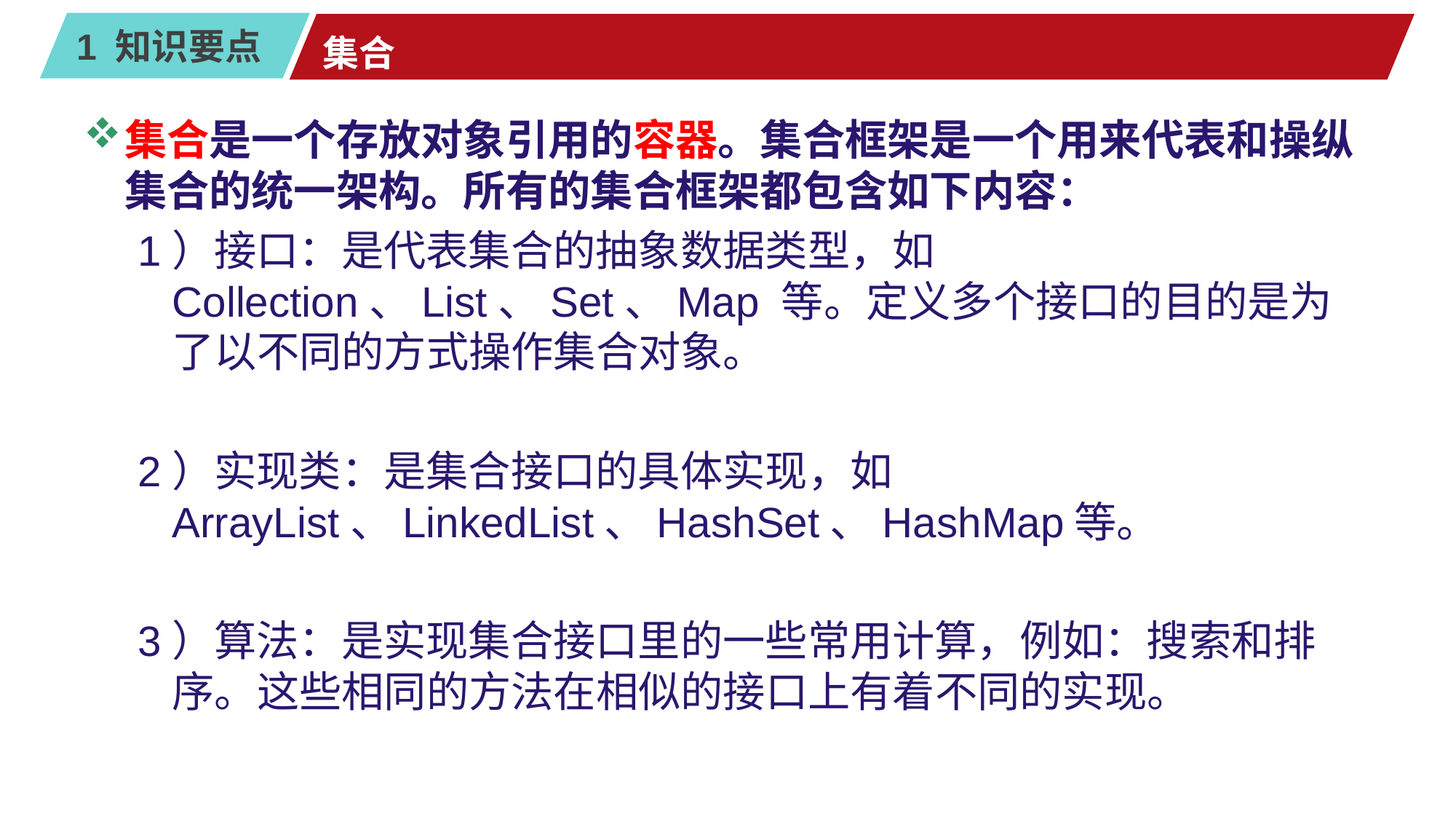

# 集合
集合是一个存放对象引用的容器。集合框架是一个用来代表和操纵集合的统一架构。所有的集合框架都包含如下内容：
1）接口：是代表集合的抽象数据类型，如 Collection、List、Set、Map 等。定义多个接口的目的是为了以不同的方式操作集合对象。

2）实现类：是集合接口的具体实现，如ArrayList、LinkedList、HashSet、HashMap等。

3）算法：是实现集合接口里的一些常用计算，例如：搜索和排序。这些相同的方法在相似的接口上有着不同的实现。